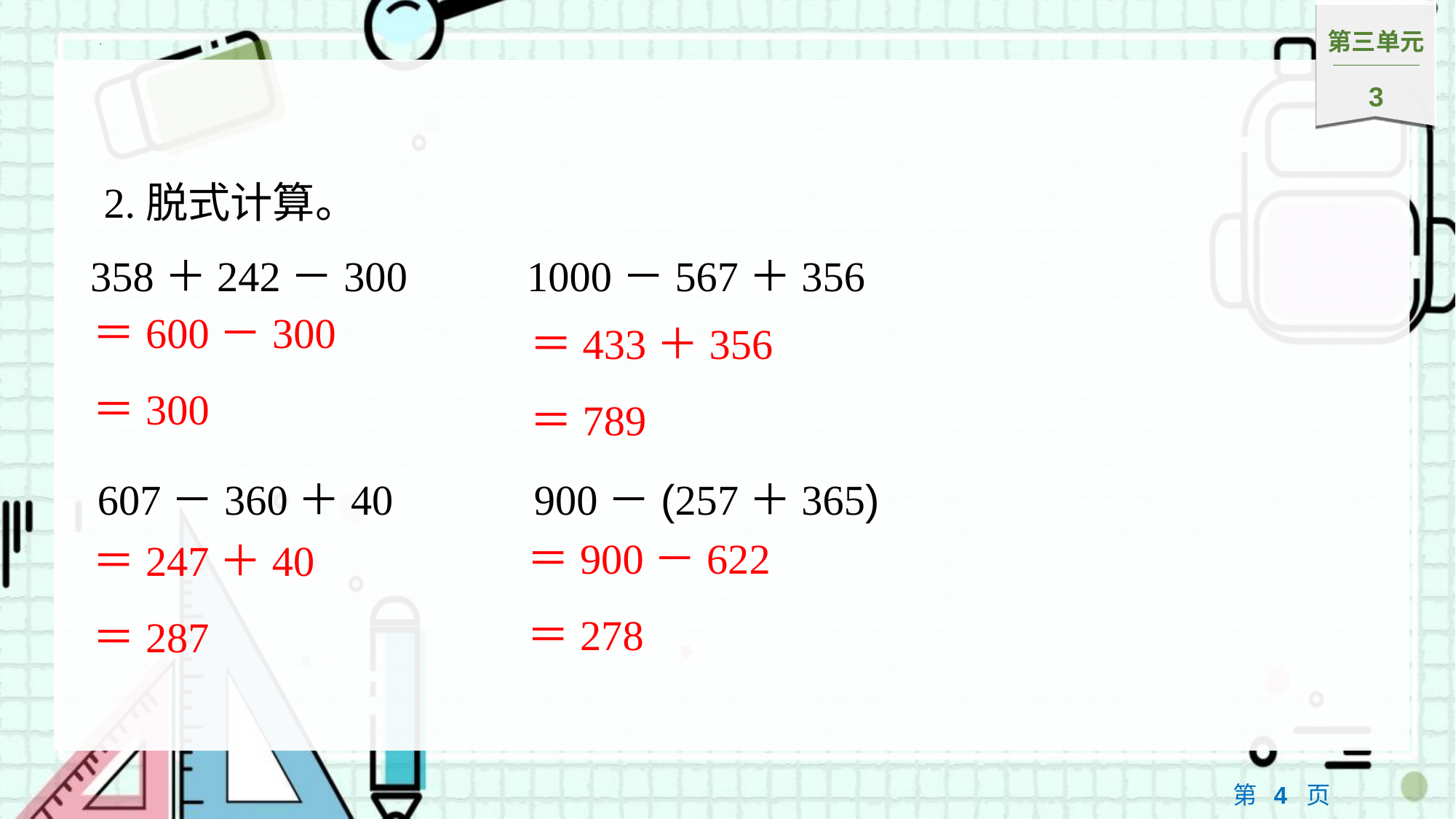

2.脱式计算。
358＋242－300		1000－567＋356
＝600－300
＝300
＝433＋356
＝789
607－360＋40			900－(257＋365)
＝900－622
＝278
＝247＋40
＝287